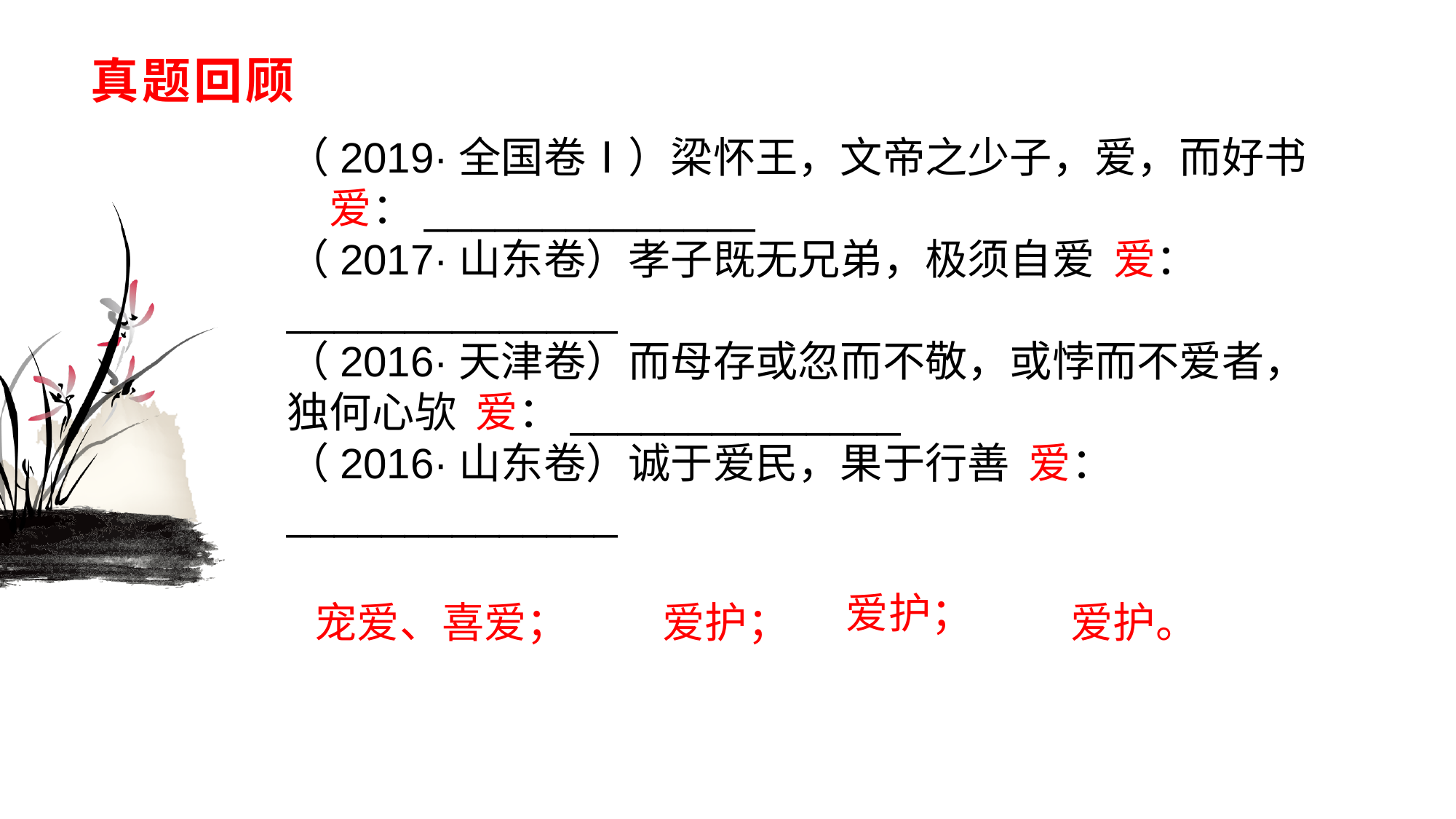

# 真题回顾
（2019·全国卷Ⅰ）梁怀王，文帝之少子，爱，而好书　爱：______________（2017·山东卷）孝子既无兄弟，极须自爱  爱：______________（2016·天津卷）而母存或忽而不敬，或悖而不爱者，独何心欤  爱：______________（2016·山东卷）诚于爱民，果于行善  爱：______________
爱护；
宠爱、喜爱；
爱护；
爱护。